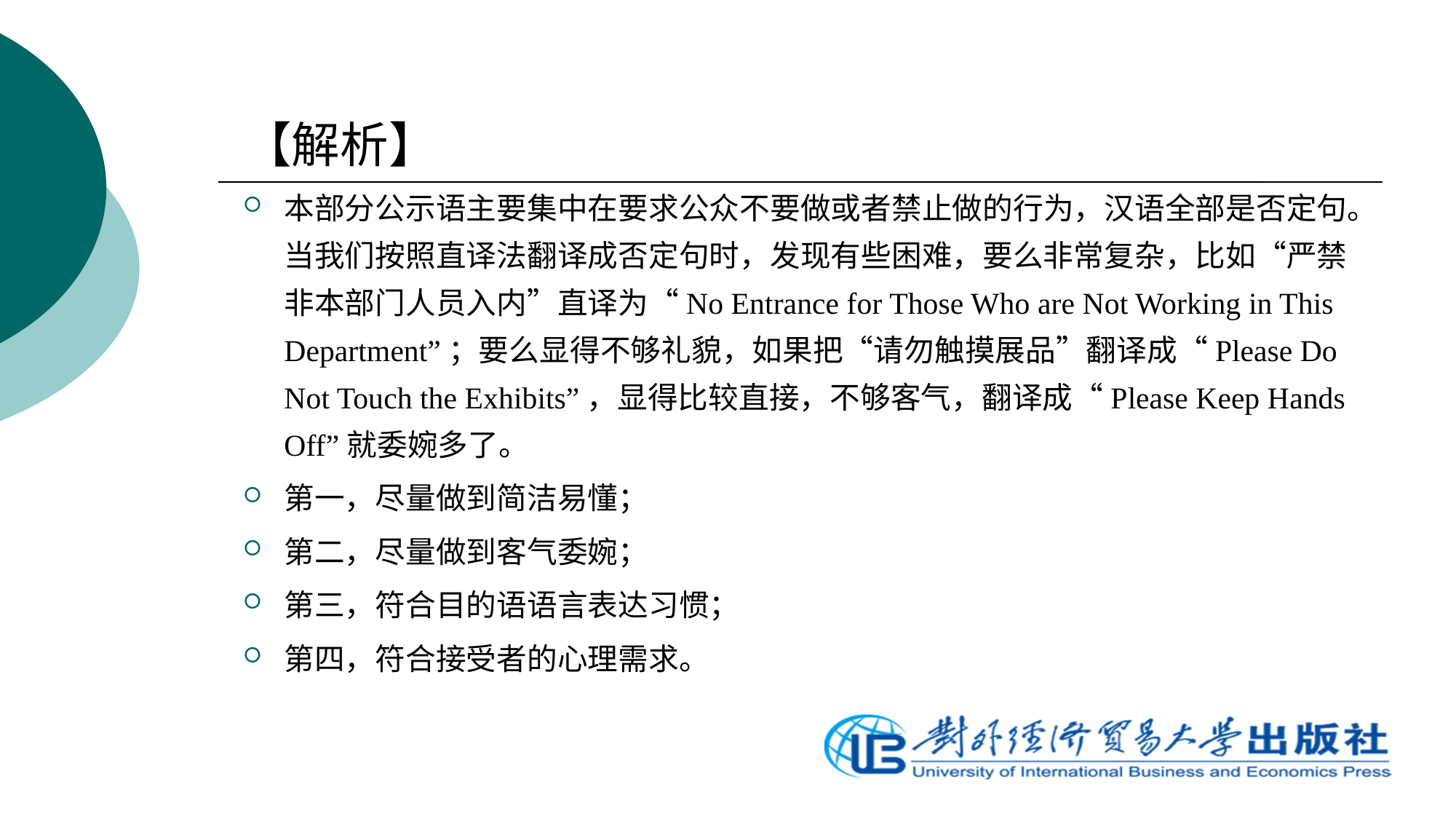

【解析】
本部分公示语主要集中在要求公众不要做或者禁止做的行为，汉语全部是否定句。当我们按照直译法翻译成否定句时，发现有些困难，要么非常复杂，比如“严禁非本部门人员入内”直译为“No Entrance for Those Who are Not Working in This Department”；要么显得不够礼貌，如果把“请勿触摸展品”翻译成“Please Do Not Touch the Exhibits”，显得比较直接，不够客气，翻译成“Please Keep Hands Off”就委婉多了。
第一，尽量做到简洁易懂；
第二，尽量做到客气委婉；
第三，符合目的语语言表达习惯；
第四，符合接受者的心理需求。